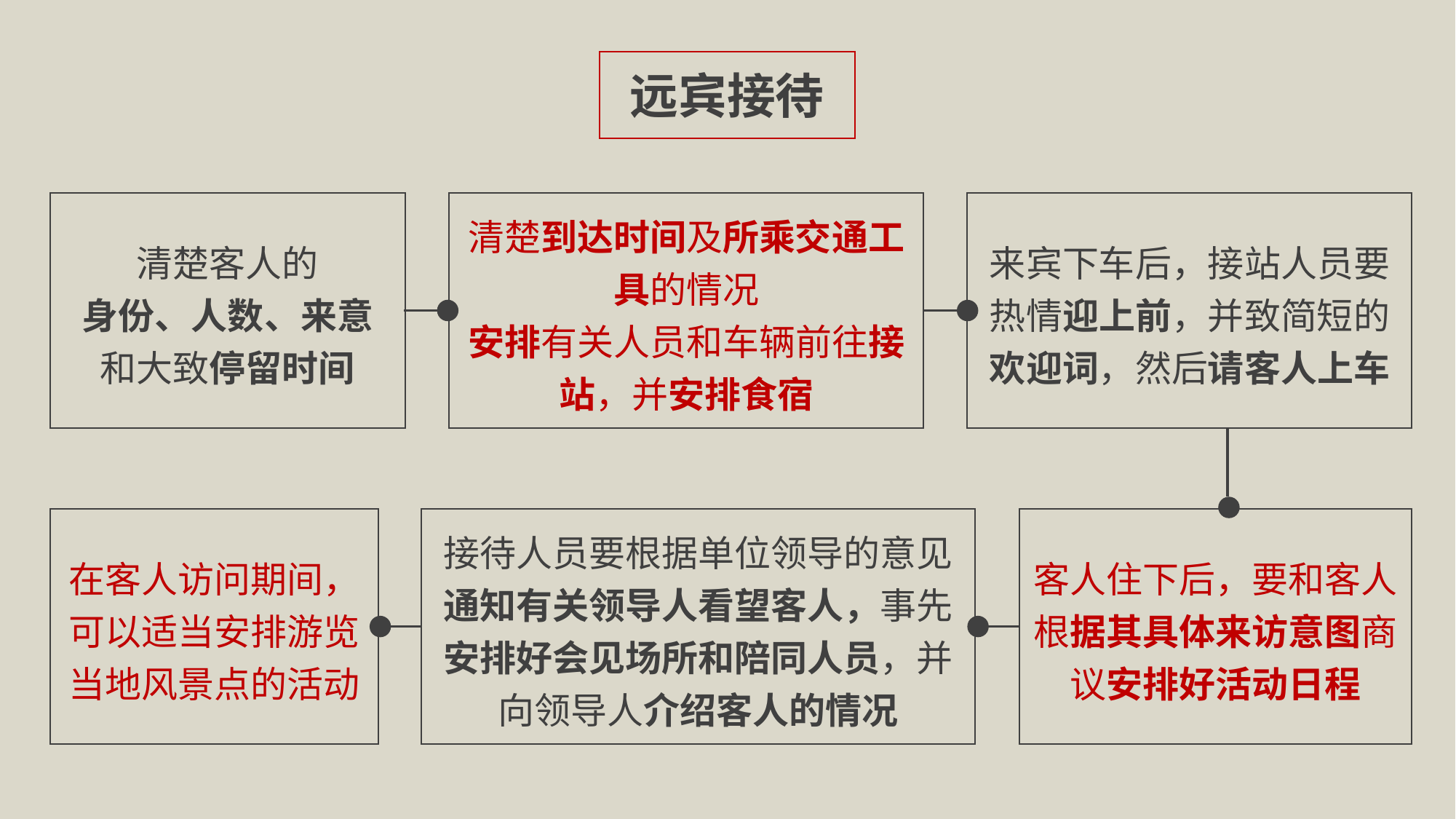

远宾接待
清楚客人的
身份、人数、来意
和大致停留时间
清楚到达时间及所乘交通工具的情况
安排有关人员和车辆前往接站，并安排食宿
来宾下车后，接站人员要热情迎上前，并致简短的欢迎词，然后请客人上车

接待人员要根据单位领导的意见通知有关领导人看望客人，事先安排好会见场所和陪同人员，并向领导人介绍客人的情况
在客人访问期间，可以适当安排游览当地风景点的活动
客人住下后，要和客人根据其具体来访意图商议安排好活动日程